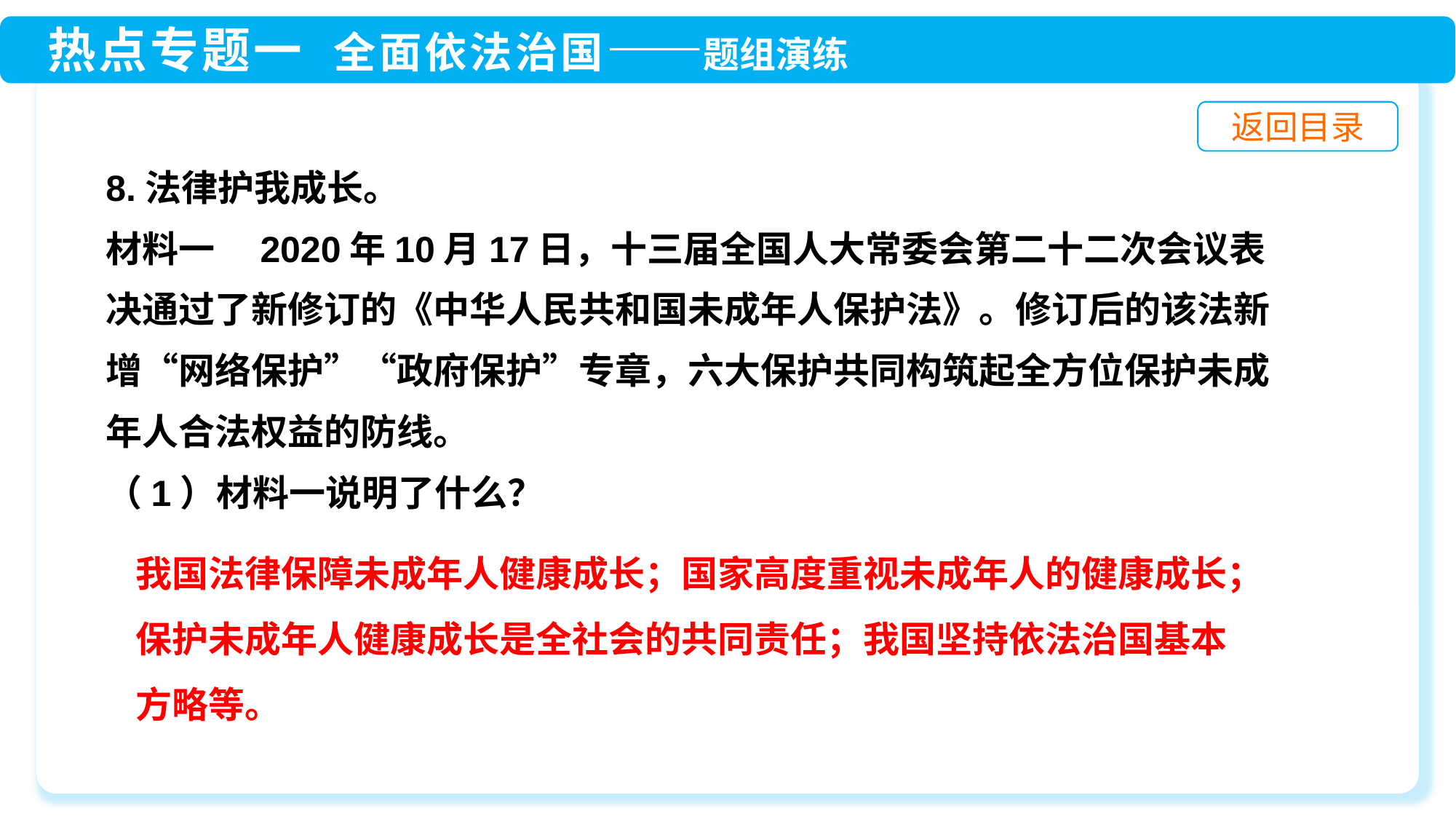

8.法律护我成长。
材料一　2020年10月17日，十三届全国人大常委会第二十二次会议表决通过了新修订的《中华人民共和国未成年人保护法》。修订后的该法新增“网络保护”“政府保护”专章，六大保护共同构筑起全方位保护未成年人合法权益的防线。
（1）材料一说明了什么？
我国法律保障未成年人健康成长；国家高度重视未成年人的健康成长；保护未成年人健康成长是全社会的共同责任；我国坚持依法治国基本方略等。